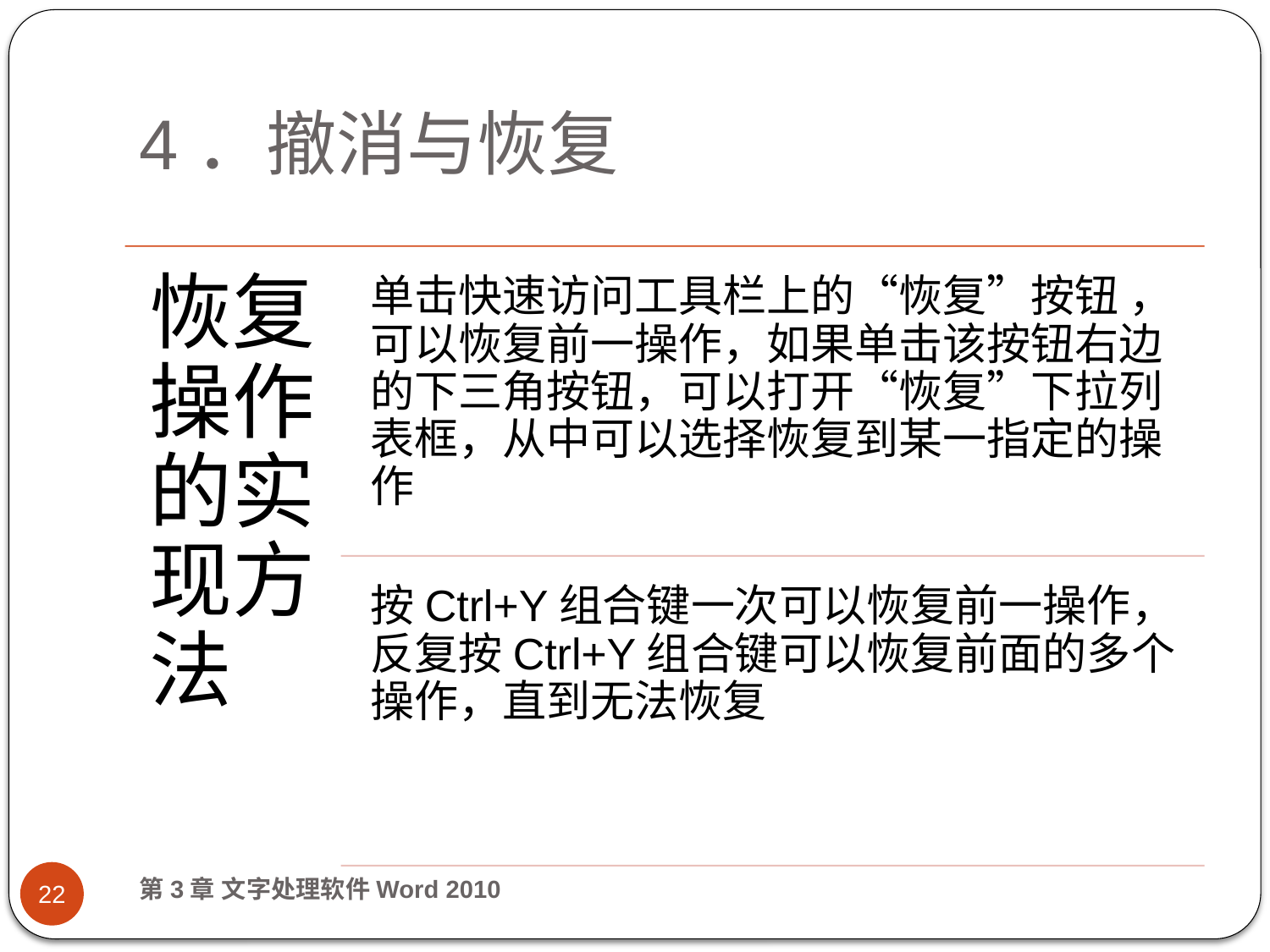

# 4．撤消与恢复
恢复操作的实现方法
单击快速访问工具栏上的“恢复”按钮 ，可以恢复前一操作，如果单击该按钮右边的下三角按钮，可以打开“恢复”下拉列表框，从中可以选择恢复到某一指定的操作
按Ctrl+Y组合键一次可以恢复前一操作，反复按Ctrl+Y组合键可以恢复前面的多个操作，直到无法恢复
第3章 文字处理软件Word 2010
22